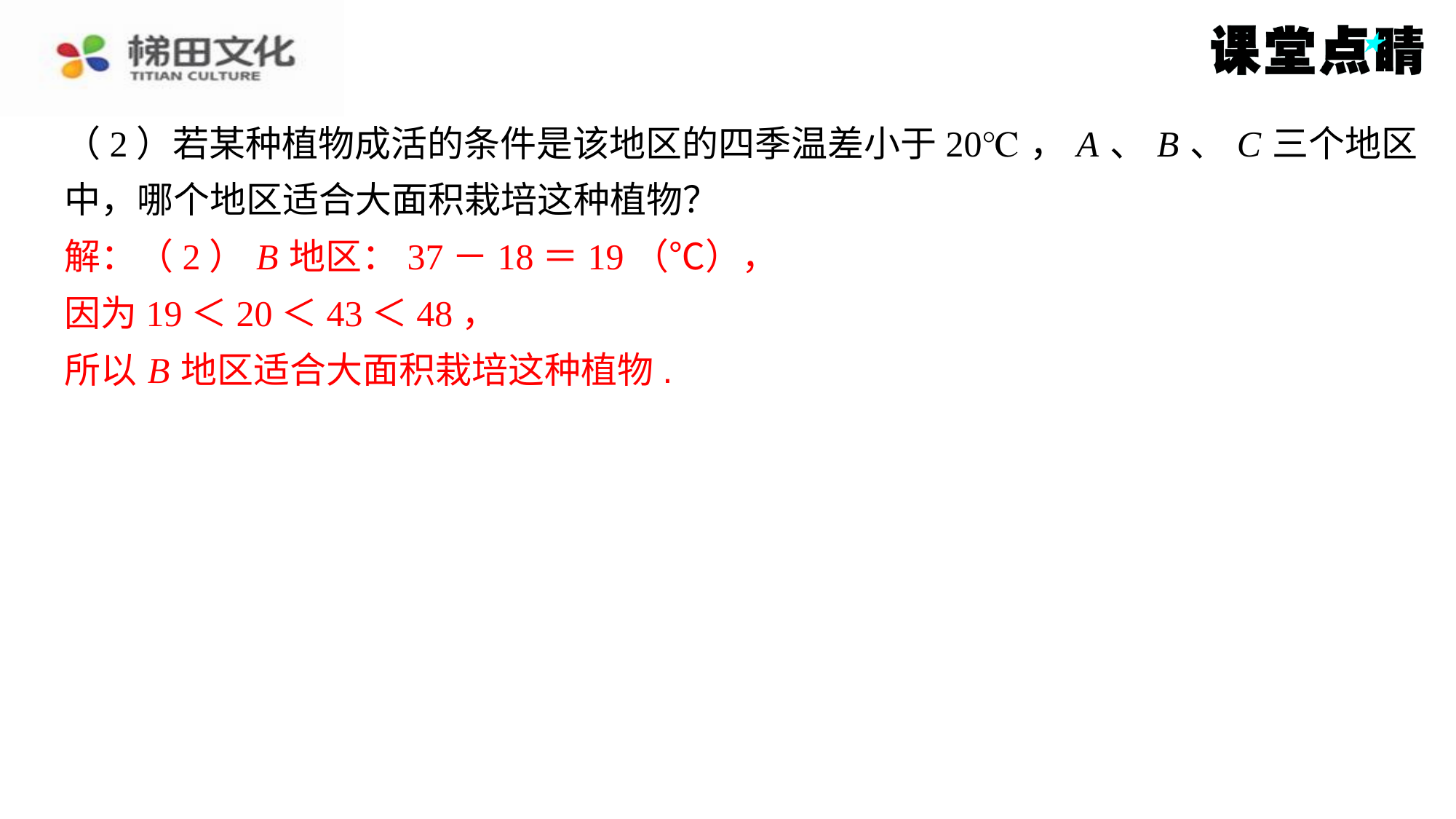

（2）若某种植物成活的条件是该地区的四季温差小于20℃， A 、 B 、 C 三个地区
中，哪个地区适合大面积栽培这种植物？
解：（2） B 地区：37－18＝19（℃），
因为19＜20＜43＜48，
所以 B 地区适合大面积栽培这种植物.
解：（2） B 地区：37－18＝19（℃），
因为19＜20＜43＜48，
所以 B 地区适合大面积栽培这种植物.